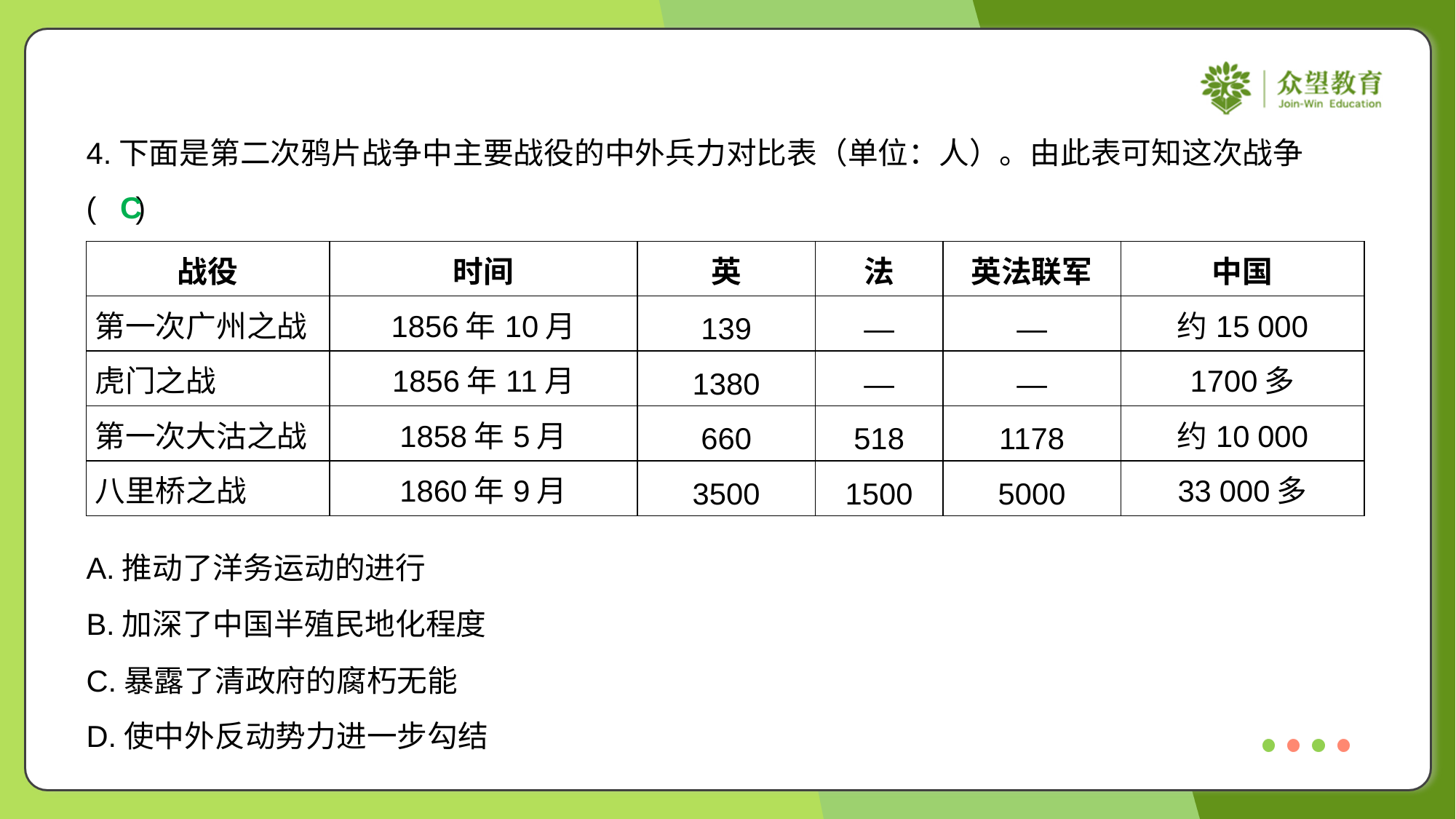

4.下面是第二次鸦片战争中主要战役的中外兵力对比表（单位：人）。由此表可知这次战争
(     )
C
| 战役 | 时间 | 英 | 法 | 英法联军 | 中国 |
| --- | --- | --- | --- | --- | --- |
| 第一次广州之战 | 1856年10月 | 139 | — | — | 约15 000 |
| 虎门之战 | 1856年11月 | 1380 | — | — | 1700多 |
| 第一次大沽之战 | 1858年5月 | 660 | 518 | 1178 | 约10 000 |
| 八里桥之战 | 1860年9月 | 3500 | 1500 | 5000 | 33 000多 |
A.推动了洋务运动的进行
B.加深了中国半殖民地化程度
C.暴露了清政府的腐朽无能
D.使中外反动势力进一步勾结